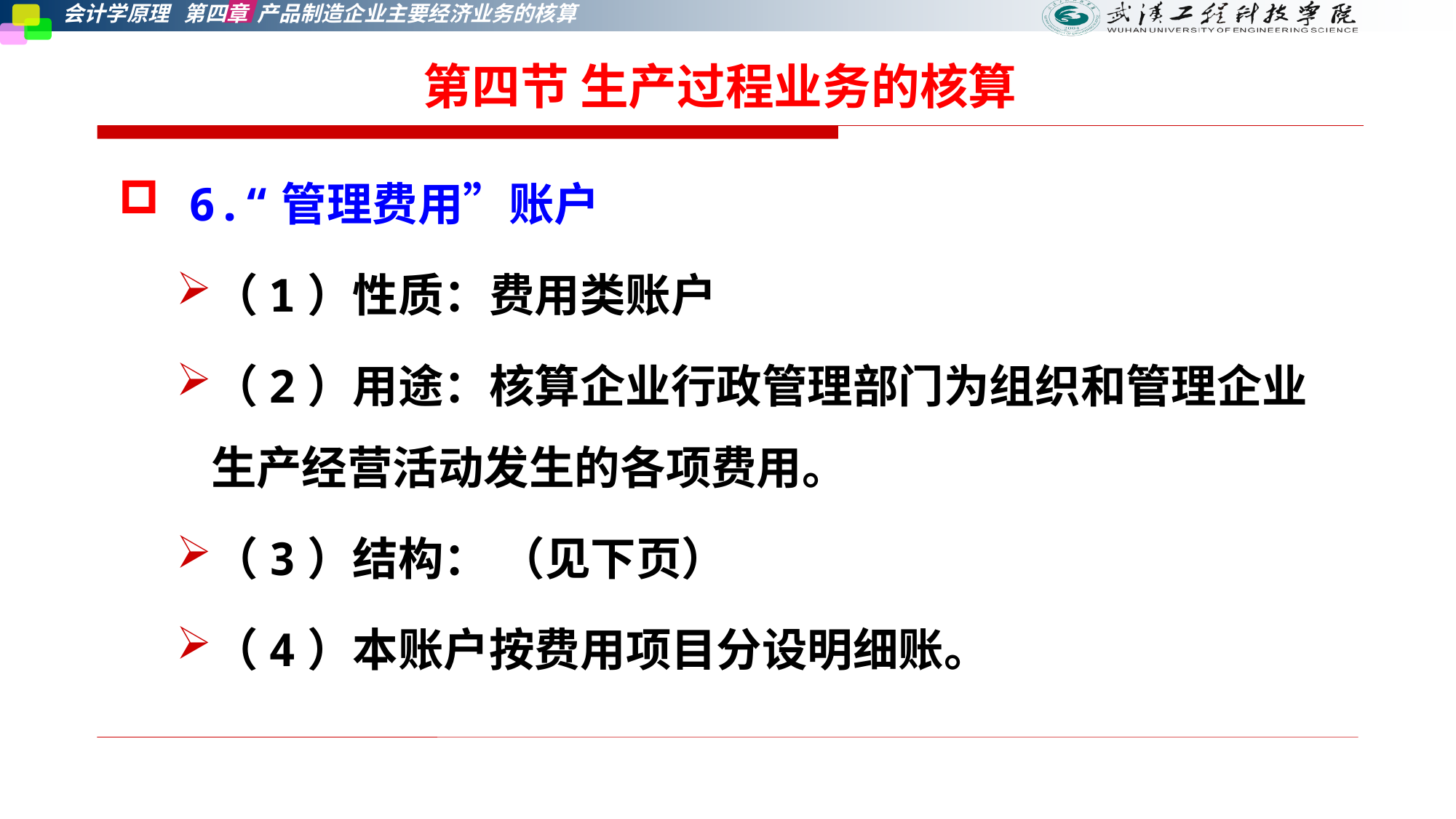

第四节 生产过程业务的核算
 6.“管理费用”账户
（1）性质：费用类账户
（2）用途：核算企业行政管理部门为组织和管理企业生产经营活动发生的各项费用。
（3）结构： （见下页）
（4）本账户按费用项目分设明细账。